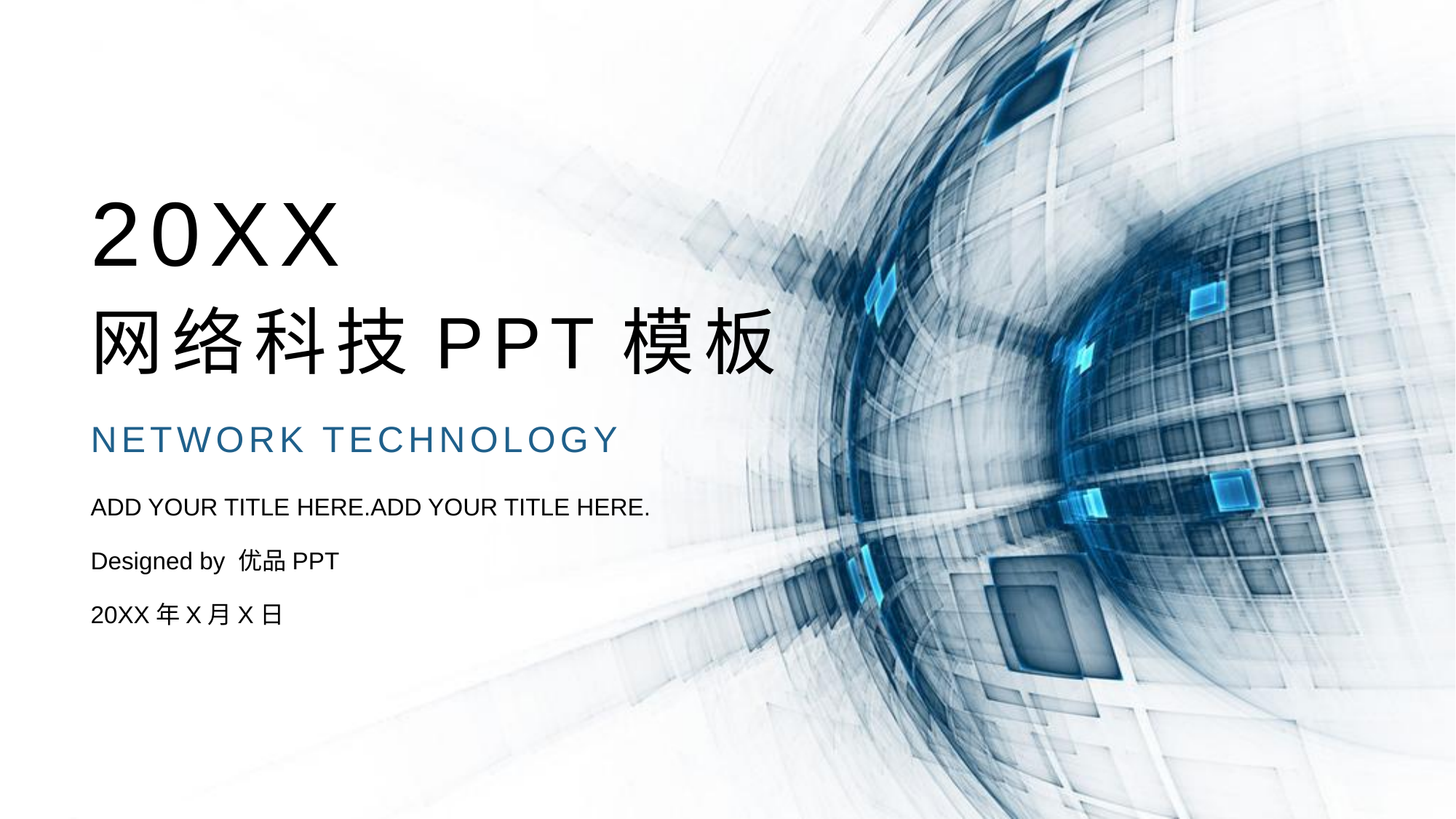

20XX
网络科技PPT模板
NETWORK TECHNOLOGY
ADD YOUR TITLE HERE.ADD YOUR TITLE HERE.
Designed by 优品PPT
20XX年X月X日